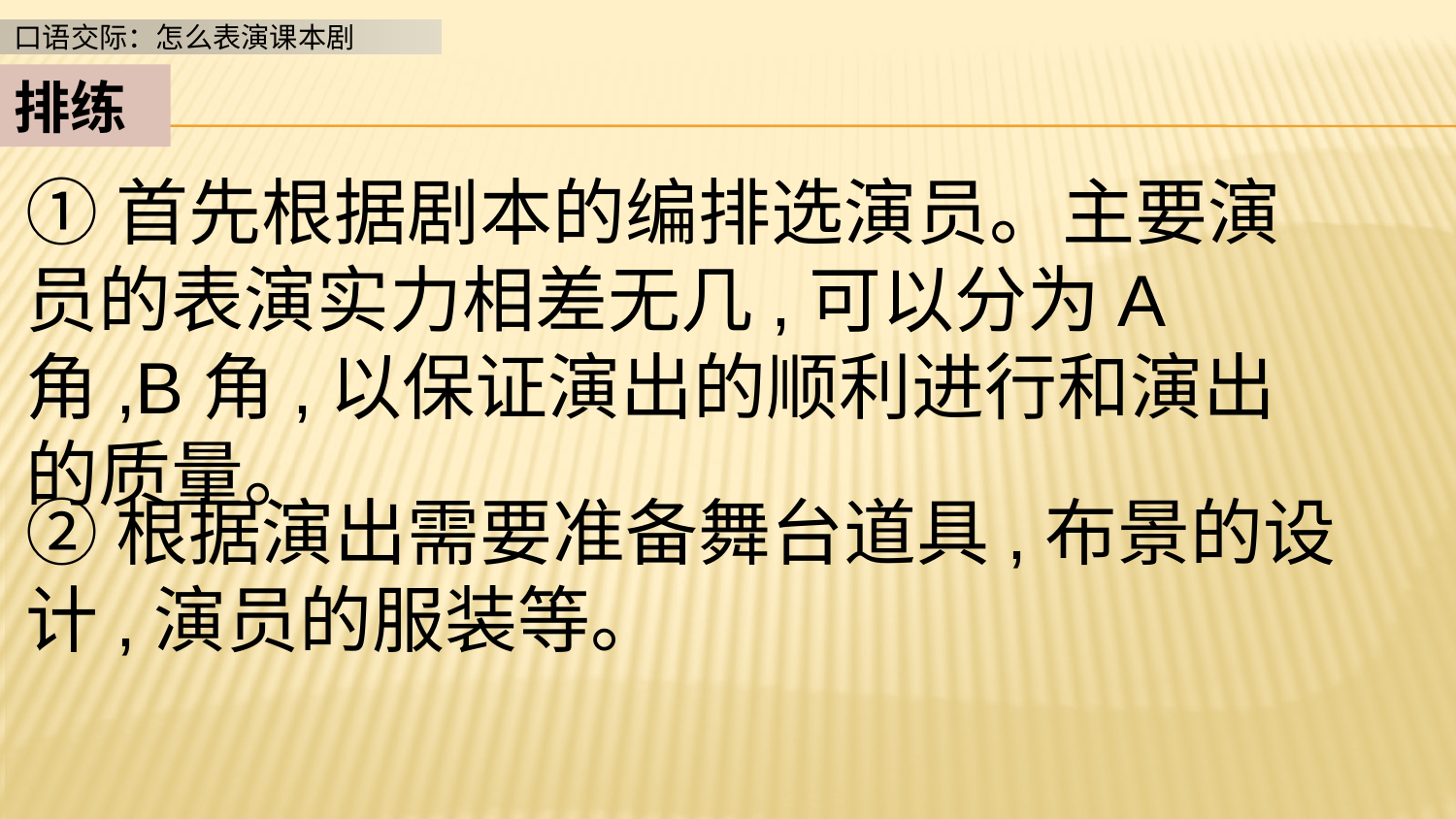

排练
①首先根据剧本的编排选演员。主要演员的表演实力相差无几,可以分为A角,B角,以保证演出的顺利进行和演出的质量。
②根据演出需要准备舞台道具,布景的设计,演员的服装等。